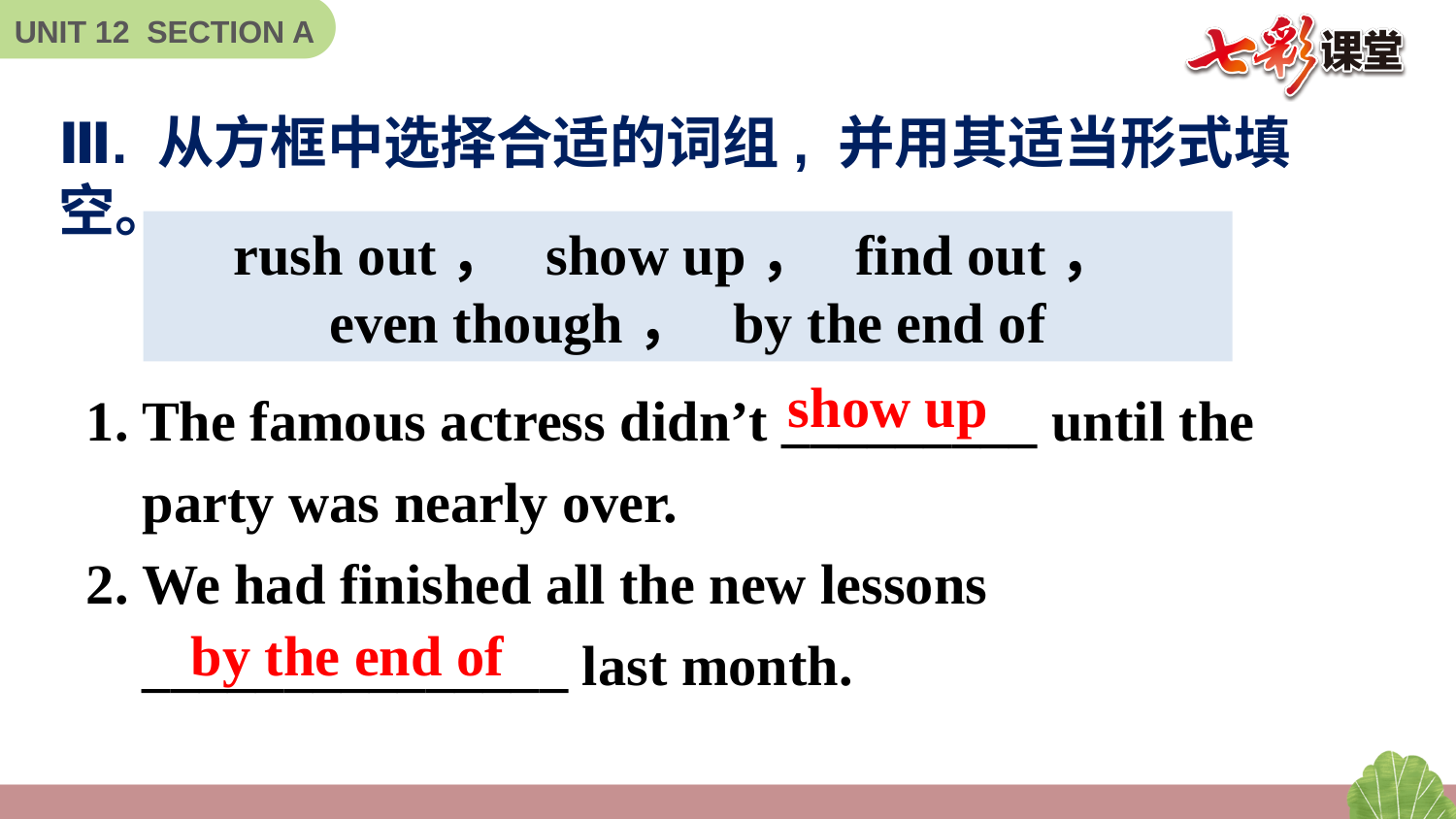

Ⅲ. 从方框中选择合适的词组, 并用其适当形式填空。
rush out，  show up，  find out，
even though，  by the end of
show up
1. The famous actress didn’t _________ until the
    party was nearly over.
2. We had finished all the new lessons
    _______________ last month.
 by the end of